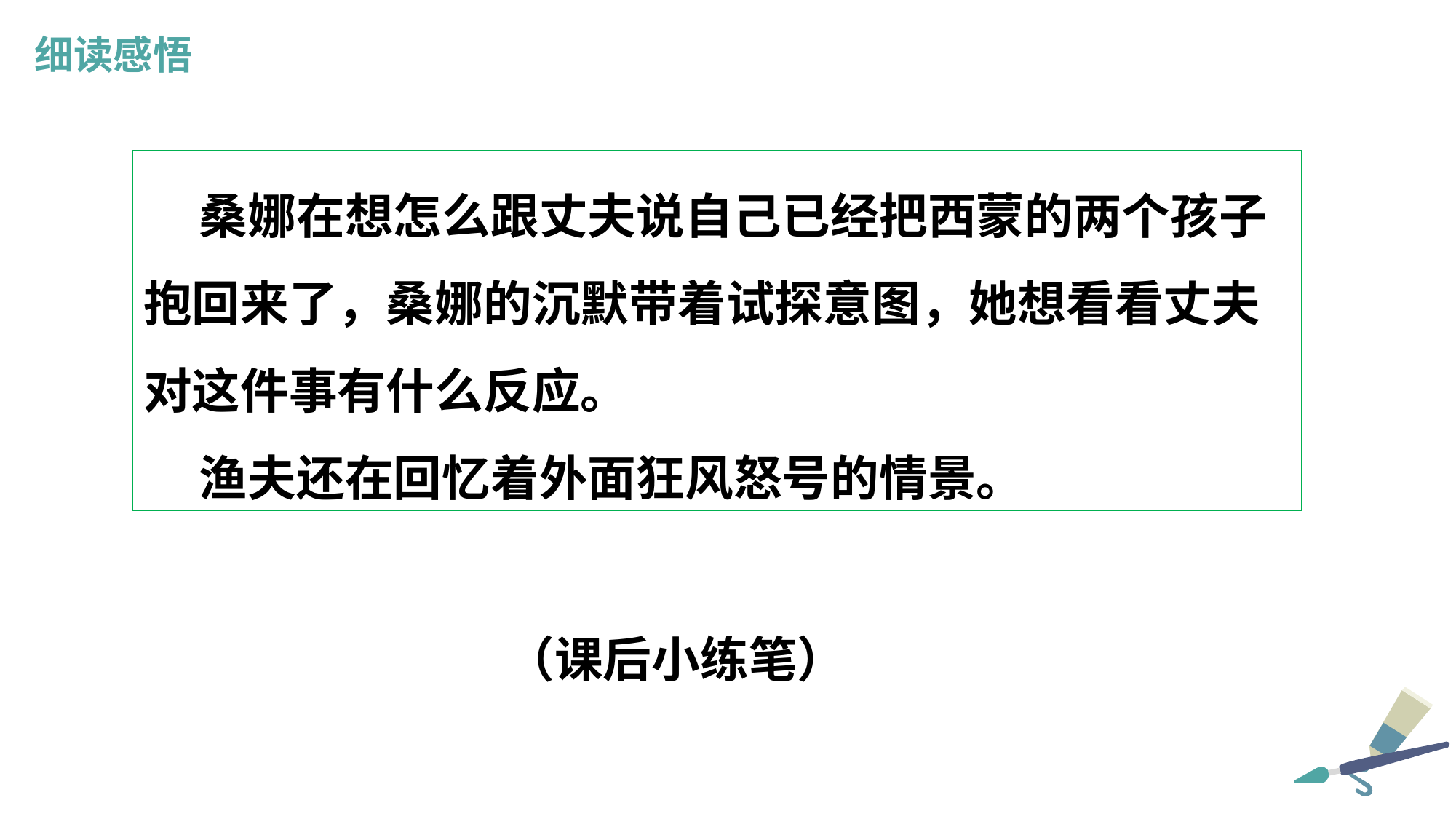

细读感悟
    桑娜在想怎么跟丈夫说自己已经把西蒙的两个孩子抱回来了，桑娜的沉默带着试探意图，她想看看丈夫对这件事有什么反应。
    渔夫还在回忆着外面狂风怒号的情景。
（课后小练笔）